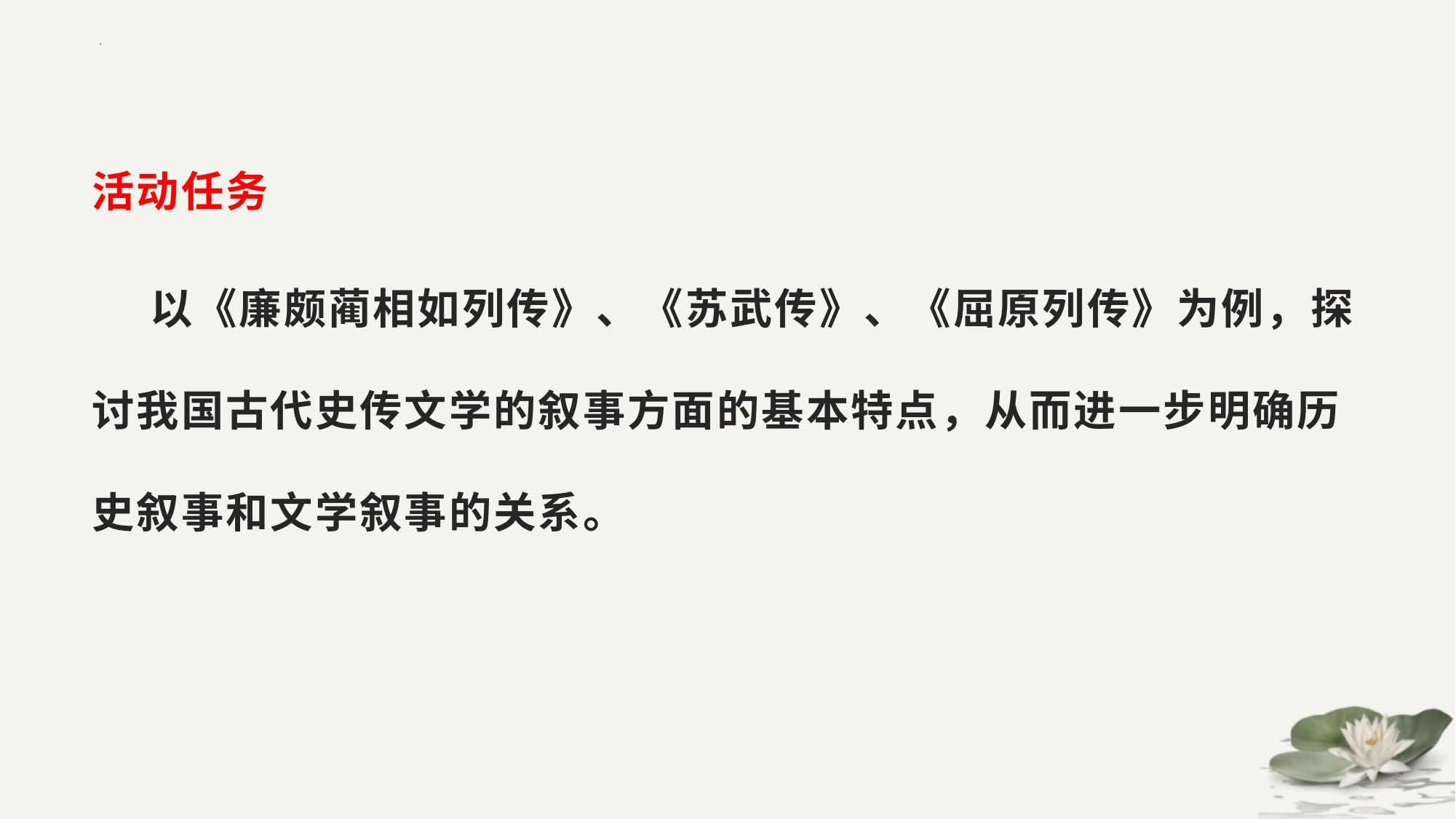

活动任务
    以《廉颇蔺相如列传》、《苏武传》、《屈原列传》为例，探讨我国古代史传文学的叙事方面的基本特点，从而进一步明确历史叙事和文学叙事的关系。